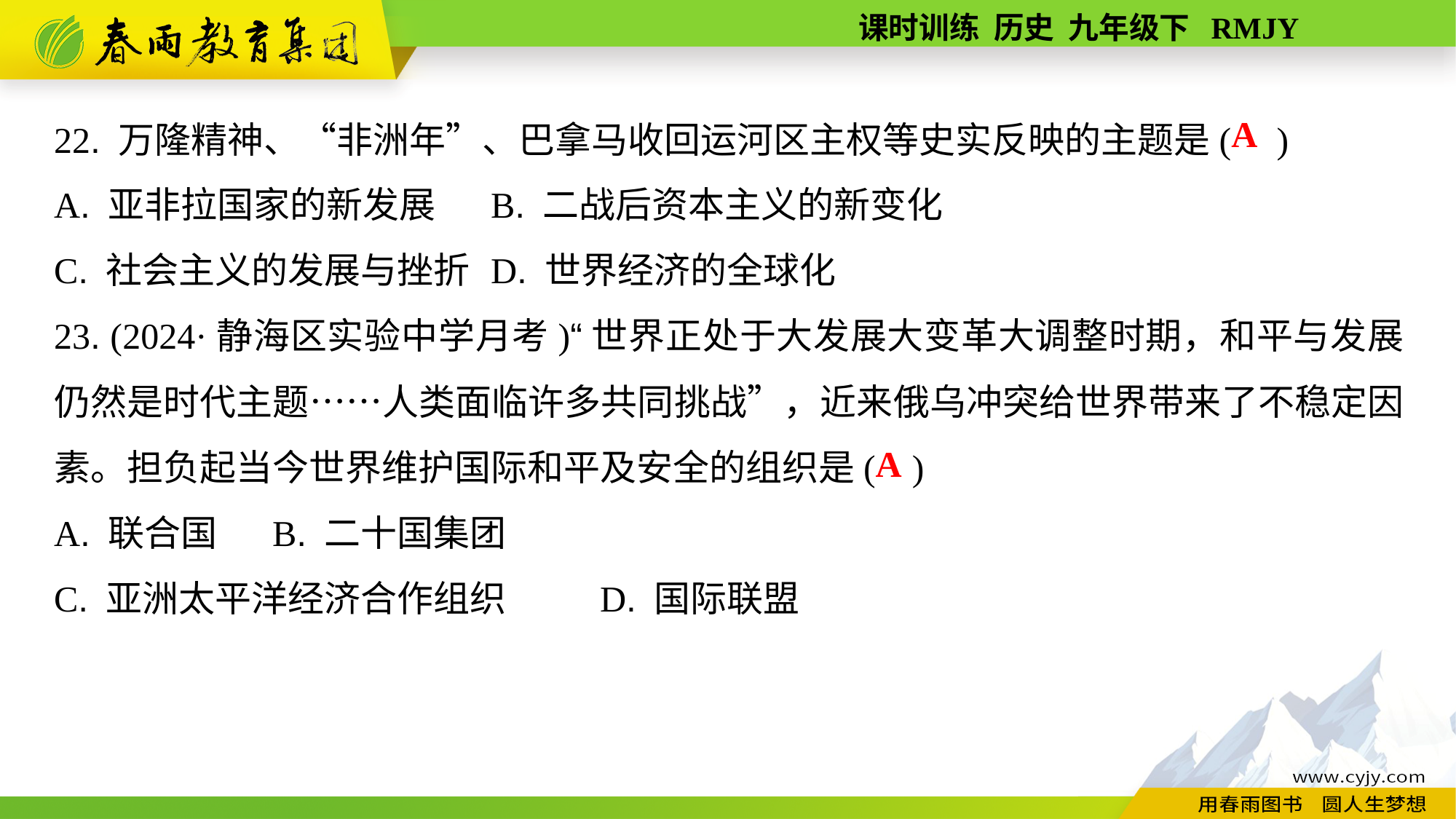

22. 万隆精神、“非洲年”、巴拿马收回运河区主权等史实反映的主题是(     )
A. 亚非拉国家的新发展	B. 二战后资本主义的新变化
C. 社会主义的发展与挫折	D. 世界经济的全球化
23. (2024·静海区实验中学月考)“世界正处于大发展大变革大调整时期，和平与发展仍然是时代主题……人类面临许多共同挑战”，近来俄乌冲突给世界带来了不稳定因素。担负起当今世界维护国际和平及安全的组织是(    )
A. 联合国	B. 二十国集团
C. 亚洲太平洋经济合作组织	D. 国际联盟
A
A